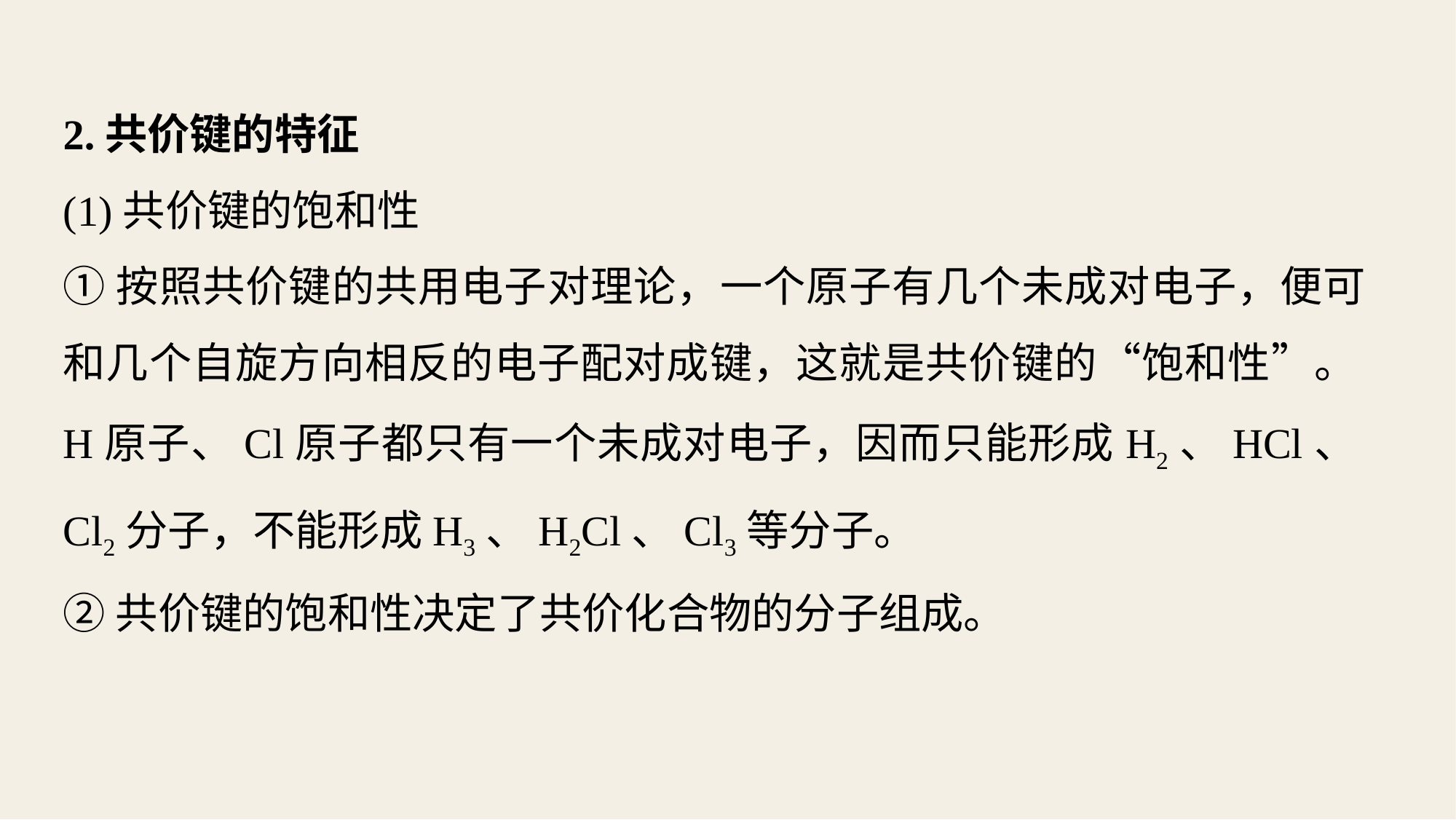

2.共价键的特征
(1)共价键的饱和性
①按照共价键的共用电子对理论，一个原子有几个未成对电子，便可和几个自旋方向相反的电子配对成键，这就是共价键的“饱和性”。H原子、Cl原子都只有一个未成对电子，因而只能形成H2、HCl、Cl2分子，不能形成H3、H2Cl、Cl3等分子。
②共价键的饱和性决定了共价化合物的分子组成。